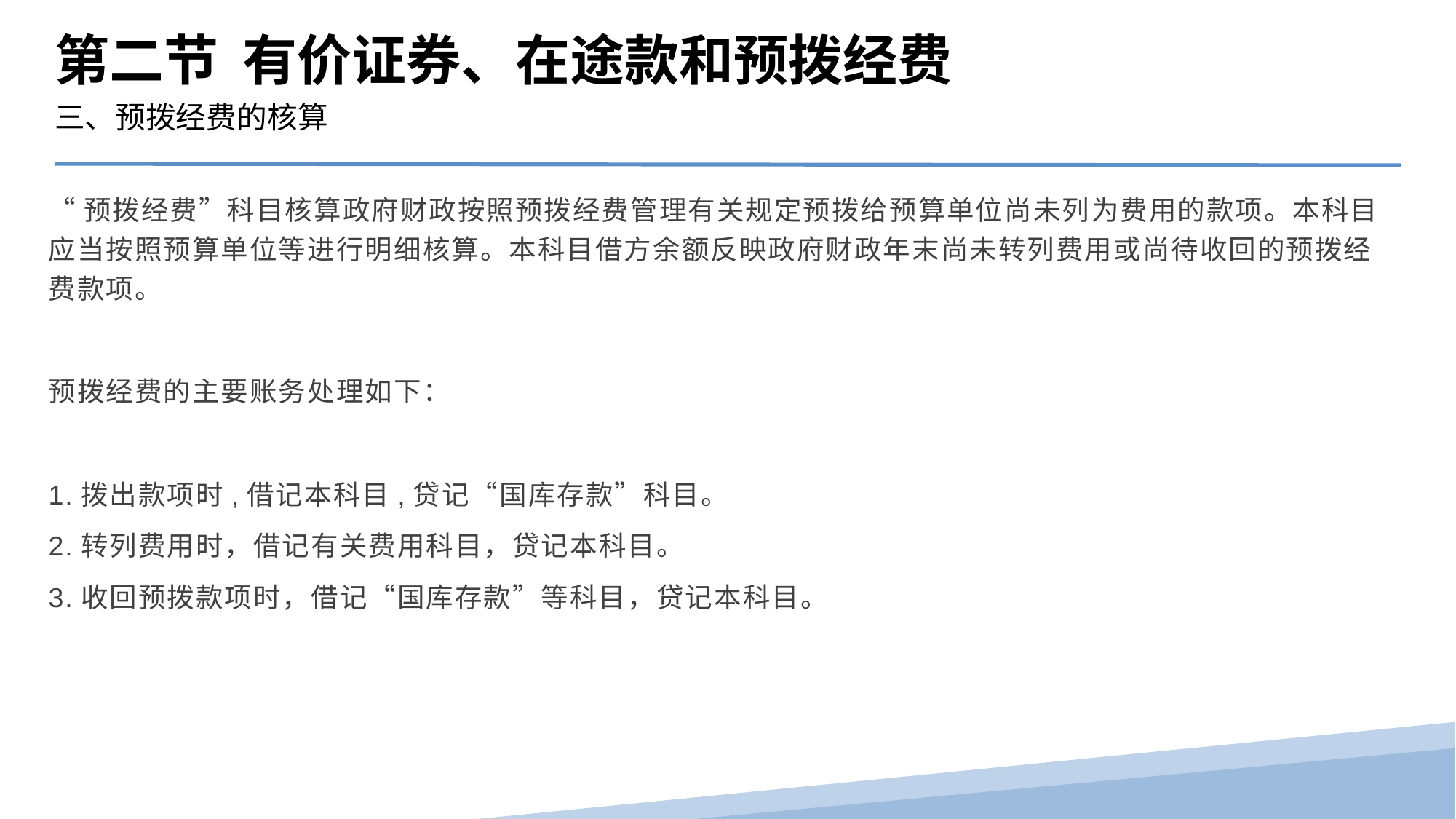

第二节  有价证券、在途款和预拨经费
三、预拨经费的核算
“预拨经费”科目核算政府财政按照预拨经费管理有关规定预拨给预算单位尚未列为费用的款项。本科目应当按照预算单位等进行明细核算。本科目借方余额反映政府财政年末尚未转列费用或尚待收回的预拨经费款项。

预拨经费的主要账务处理如下：

1.拨出款项时,借记本科目,贷记“国库存款”科目。
2.转列费用时，借记有关费用科目，贷记本科目。
3.收回预拨款项时，借记“国库存款”等科目，贷记本科目。